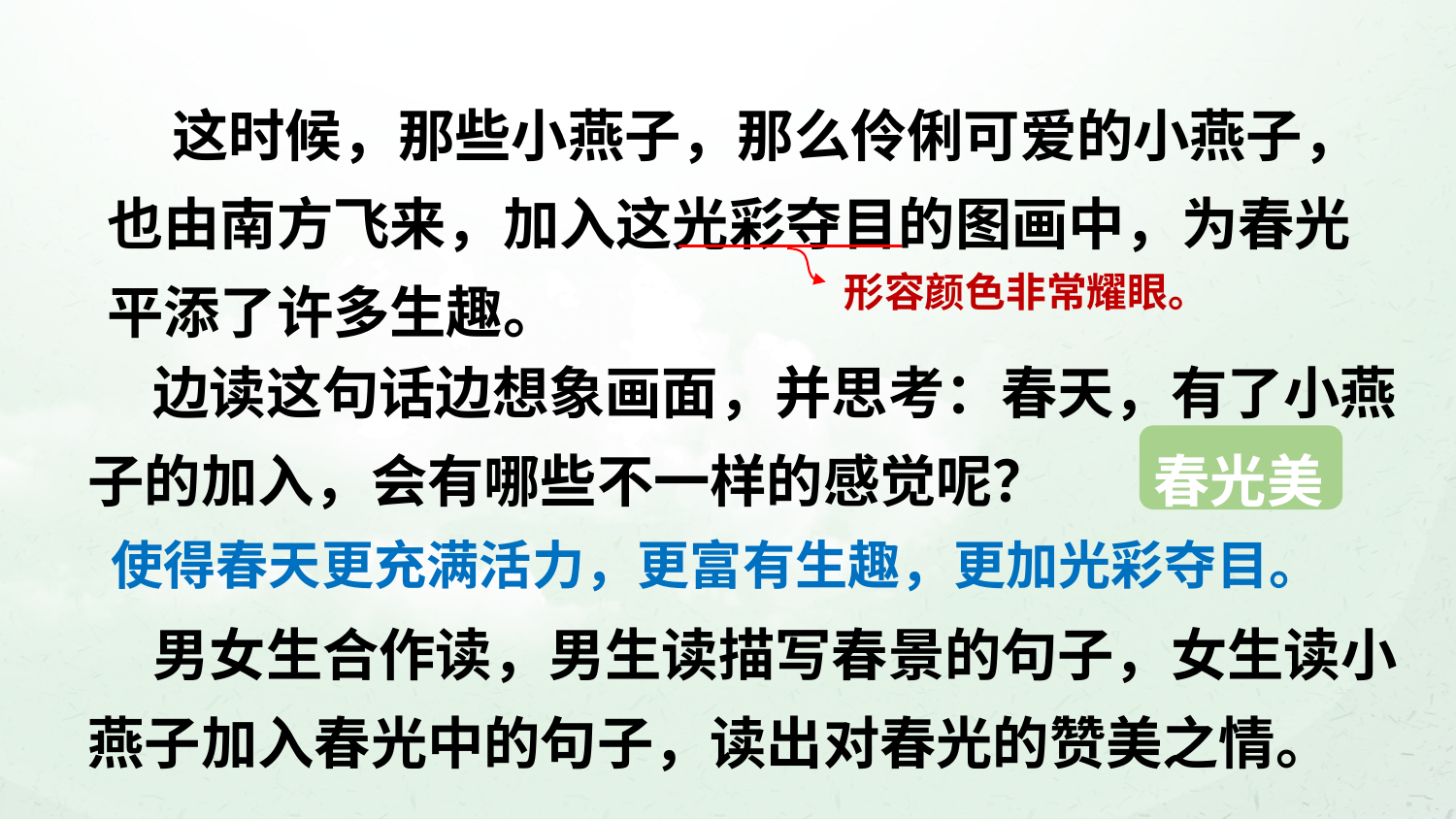

这时候，那些小燕子，那么伶俐可爱的小燕子，也由南方飞来，加入这光彩夺目的图画中，为春光平添了许多生趣。
形容颜色非常耀眼。
    边读这句话边想象画面，并思考：春天，有了小燕子的加入，会有哪些不一样的感觉呢？
春光美

使得春天更充满活力，更富有生趣，更加光彩夺目。
    男女生合作读，男生读描写春景的句子，女生读小燕子加入春光中的句子，读出对春光的赞美之情。